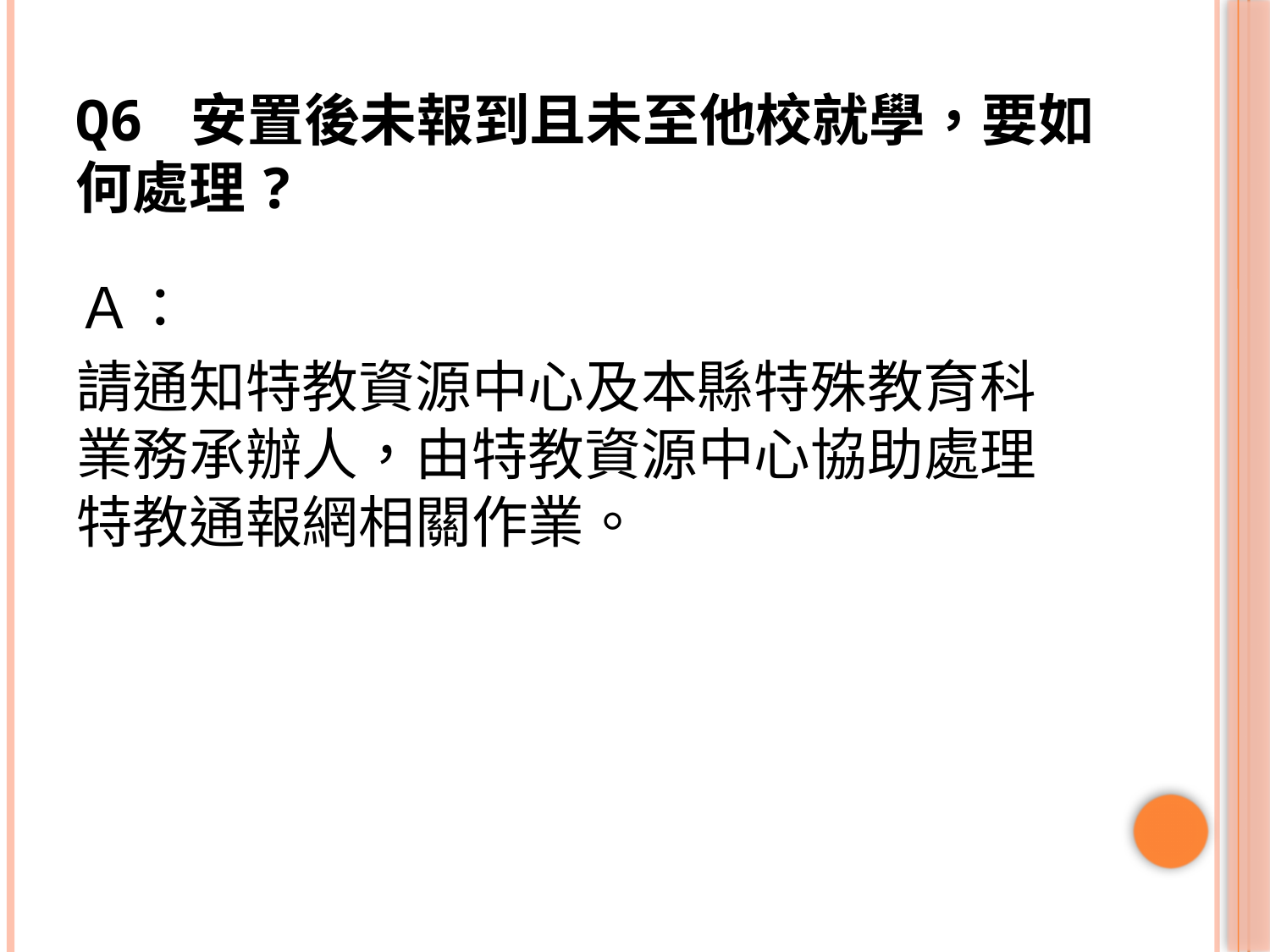

# Q6 安置後未報到且未至他校就學，要如何處理?
Ａ：
請通知特教資源中心及本縣特殊教育科業務承辦人，由特教資源中心協助處理特教通報網相關作業。